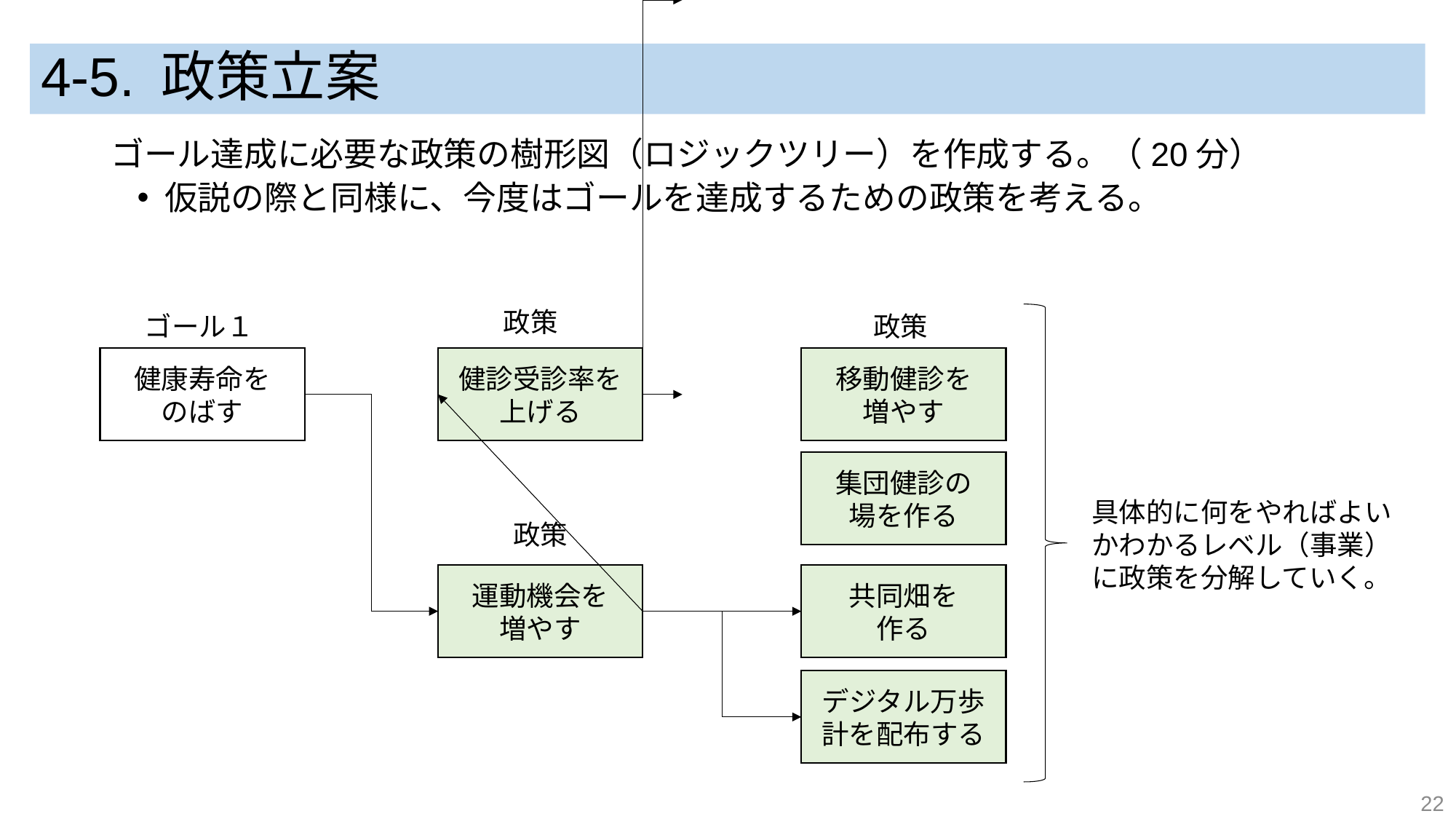

# 4-5. 政策立案
ゴール達成に必要な政策の樹形図（ロジックツリー）を作成する。（20分）
仮説の際と同様に、今度はゴールを達成するための政策を考える。
政策
政策

ゴール１
健康寿命を
のばす
健診受診率を
上げる
移動健診を
増やす
集団健診の
場を作る
具体的に何をやればよいかわかるレベル（事業）に政策を分解していく。
政策
運動機会を
増やす
共同畑を
作る
デジタル万歩計を配布する
22